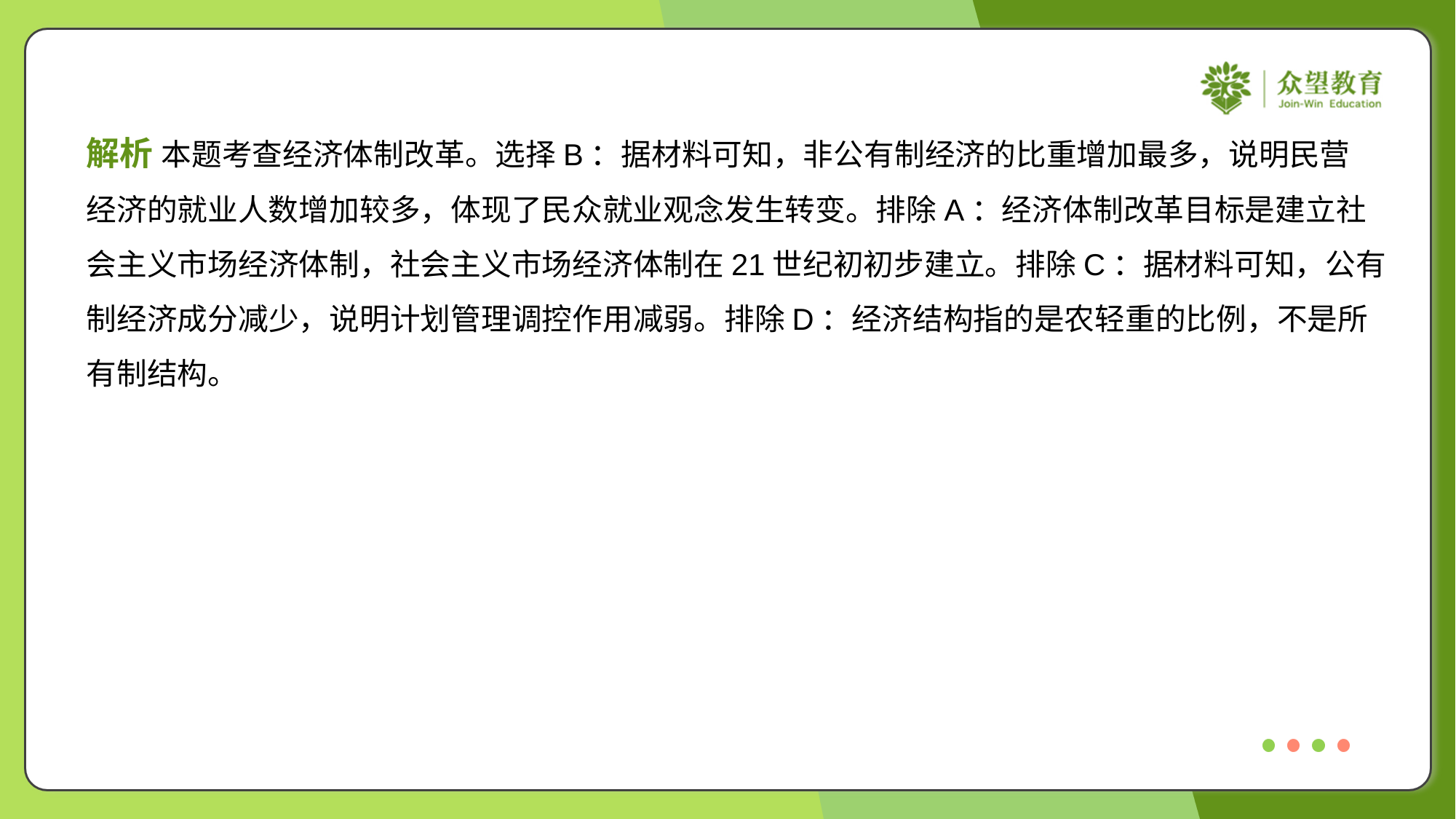

解析 本题考查经济体制改革。选择B：据材料可知，非公有制经济的比重增加最多，说明民营
经济的就业人数增加较多，体现了民众就业观念发生转变。排除A：经济体制改革目标是建立社
会主义市场经济体制，社会主义市场经济体制在21世纪初初步建立。排除C：据材料可知，公有
制经济成分减少，说明计划管理调控作用减弱。排除D：经济结构指的是农轻重的比例，不是所
有制结构。